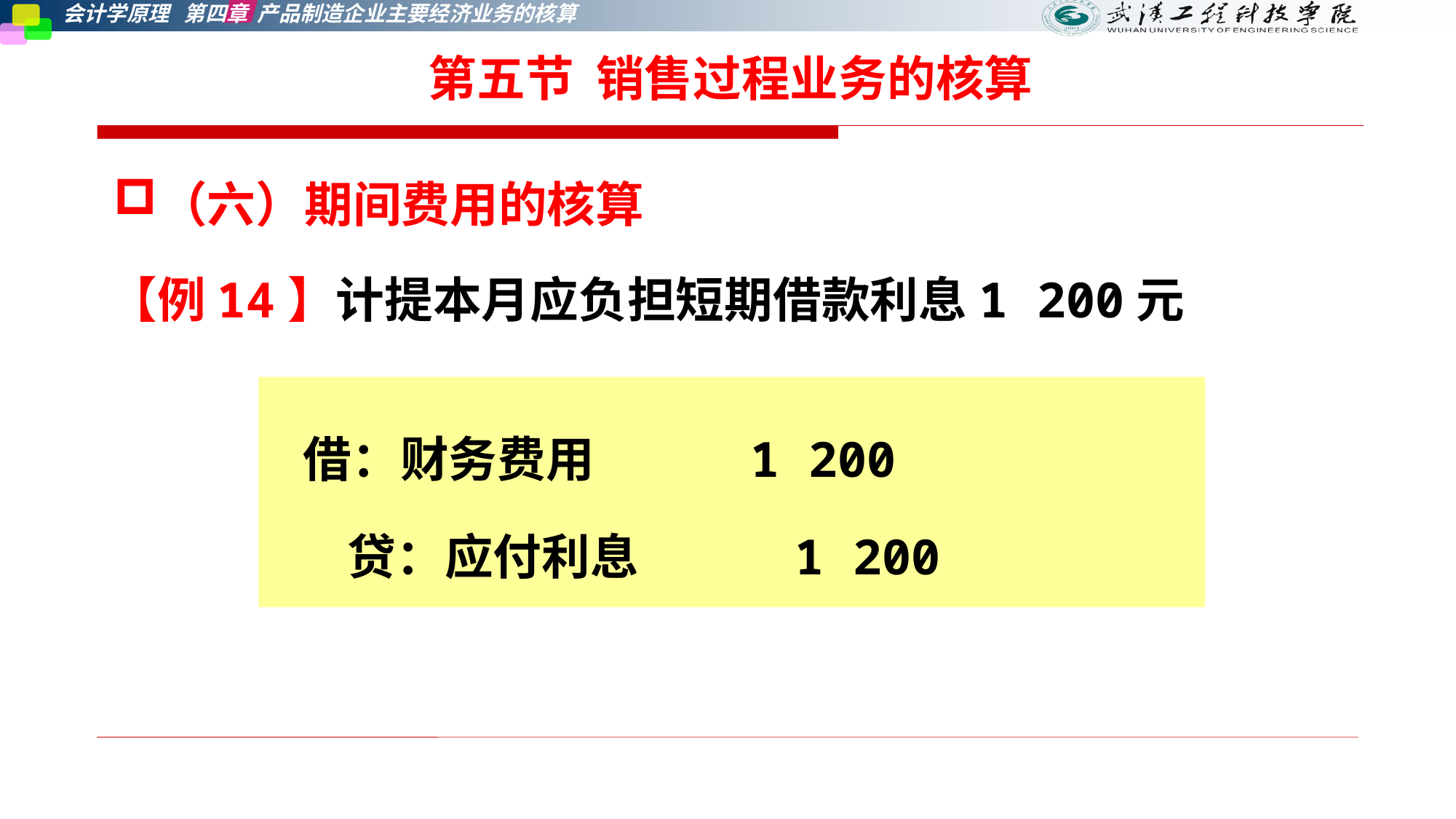

第五节  销售过程业务的核算
（六）期间费用的核算

【例14】计提本月应负担短期借款利息1 200元
  借：财务费用             1 200
      贷：应付利息             1 200